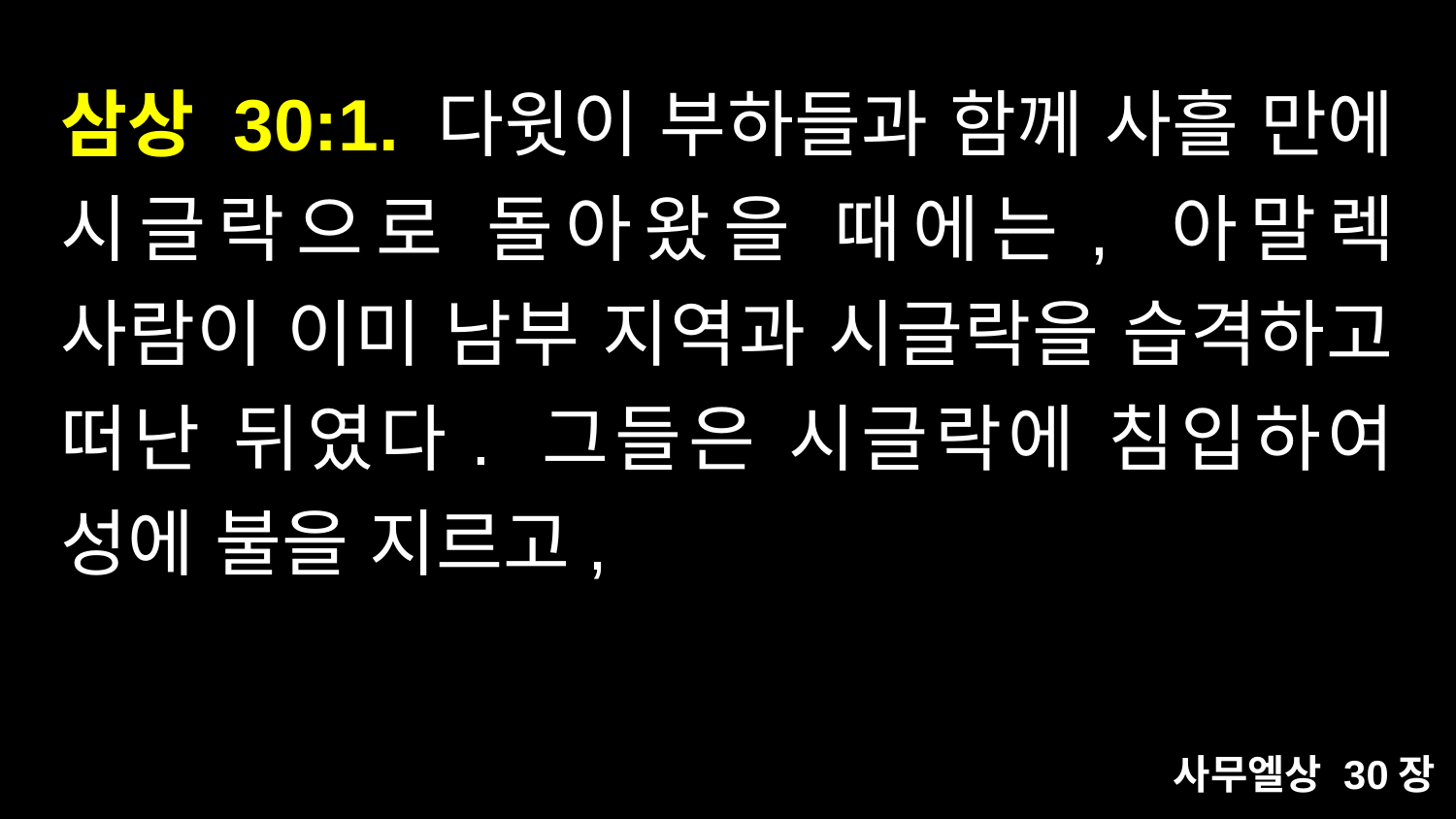

# 삼상 30:1. 다윗이 부하들과 함께 사흘 만에 시글락으로 돌아왔을 때에는, 아말렉 사람이 이미 남부 지역과 시글락을 습격하고 떠난 뒤였다. 그들은 시글락에 침입하여 성에 불을 지르고,
사무엘상 30장